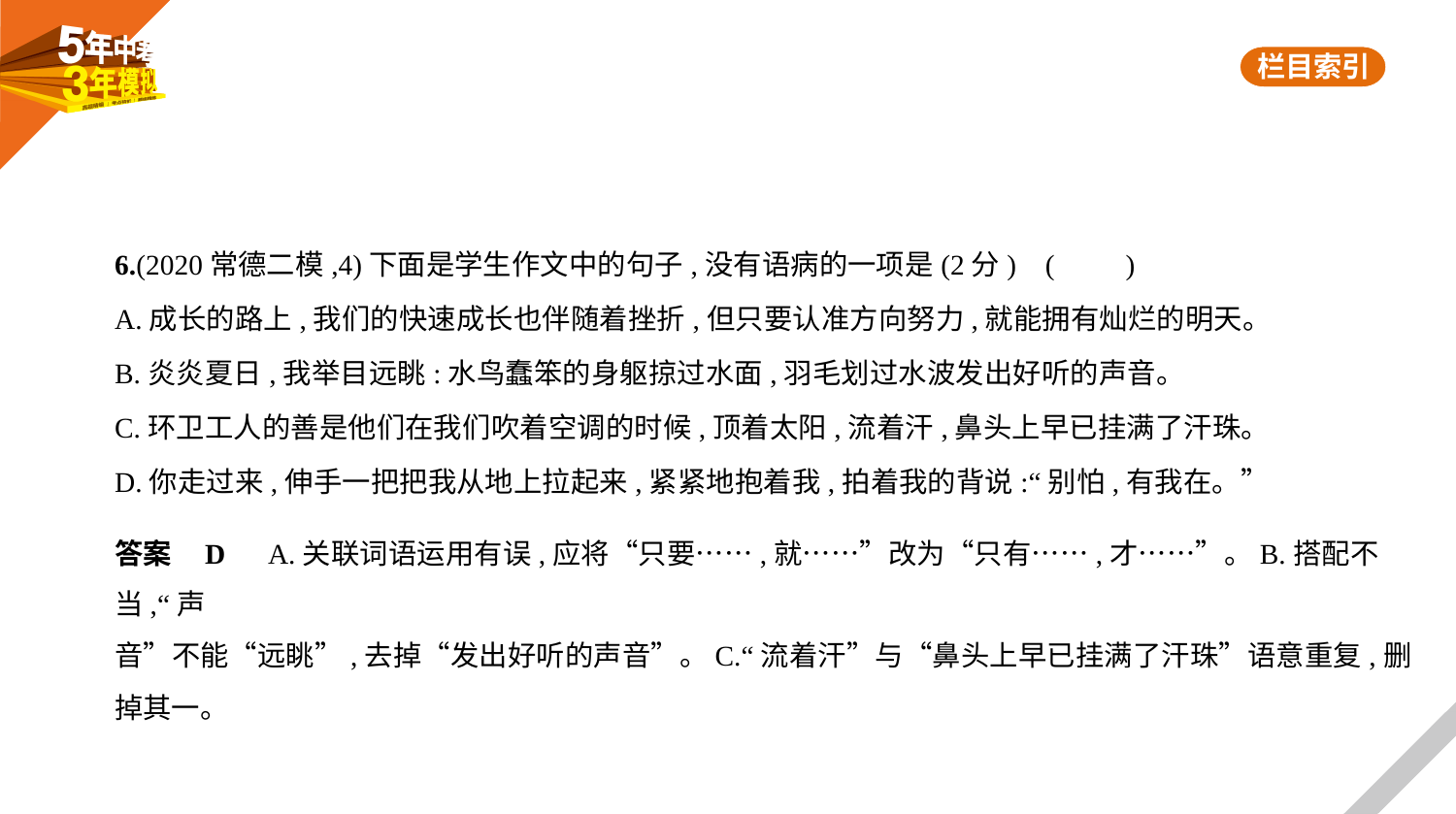

6.(2020常德二模,4)下面是学生作文中的句子,没有语病的一项是(2分) (　　)
A.成长的路上,我们的快速成长也伴随着挫折,但只要认准方向努力,就能拥有灿烂的明天。
B.炎炎夏日,我举目远眺:水鸟蠢笨的身躯掠过水面,羽毛划过水波发出好听的声音。
C.环卫工人的善是他们在我们吹着空调的时候,顶着太阳,流着汗,鼻头上早已挂满了汗珠。
D.你走过来,伸手一把把我从地上拉起来,紧紧地抱着我,拍着我的背说:“别怕,有我在。”
答案    D　A.关联词语运用有误,应将“只要……,就……”改为“只有……,才……”。B.搭配不当,“声
音”不能“远眺”,去掉“发出好听的声音”。C.“流着汗”与“鼻头上早已挂满了汗珠”语意重复,删
掉其一。